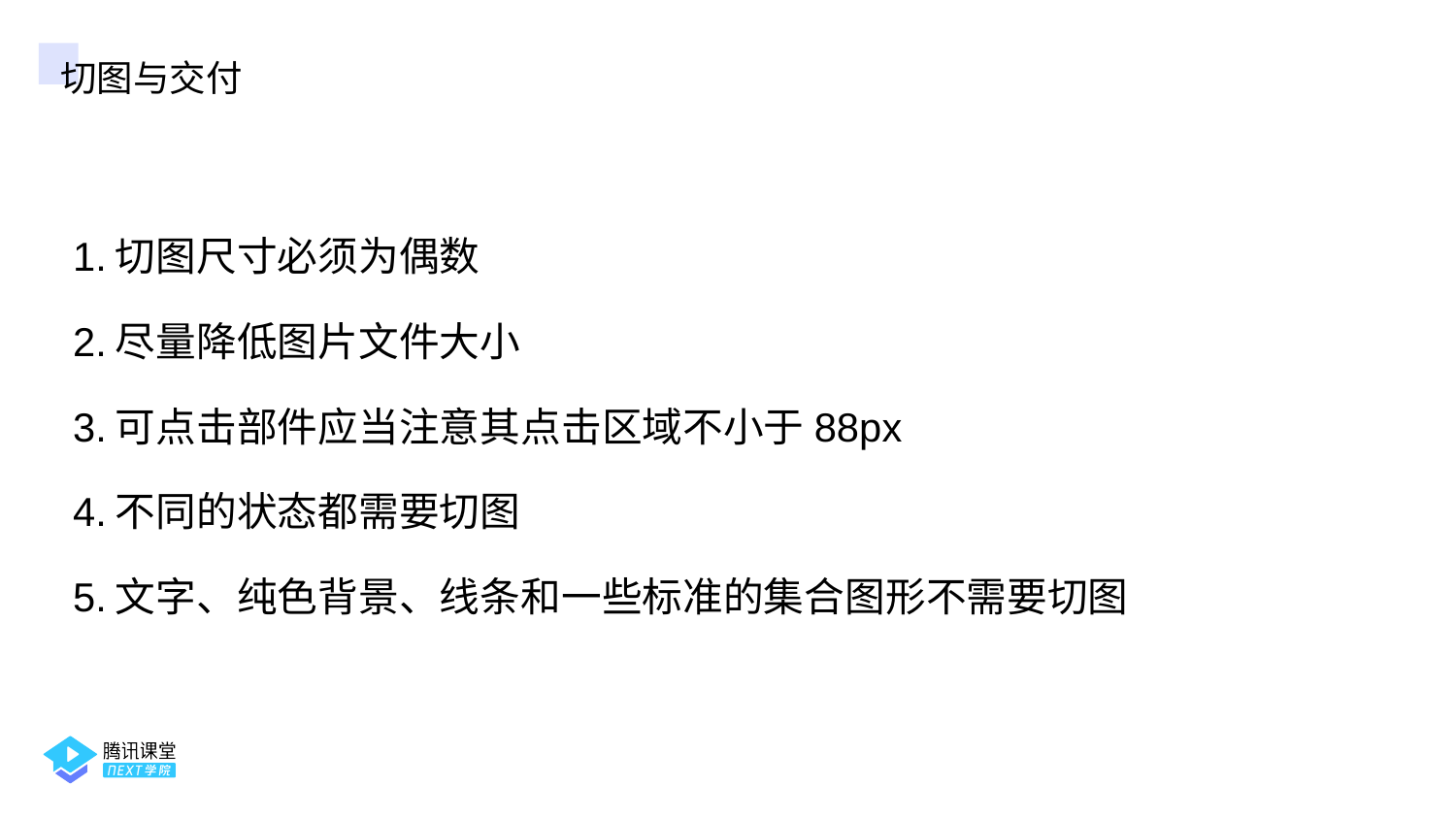

切图与交付
切图尺寸必须为偶数
尽量降低图片文件大小
可点击部件应当注意其点击区域不小于88px
不同的状态都需要切图
文字、纯色背景、线条和一些标准的集合图形不需要切图